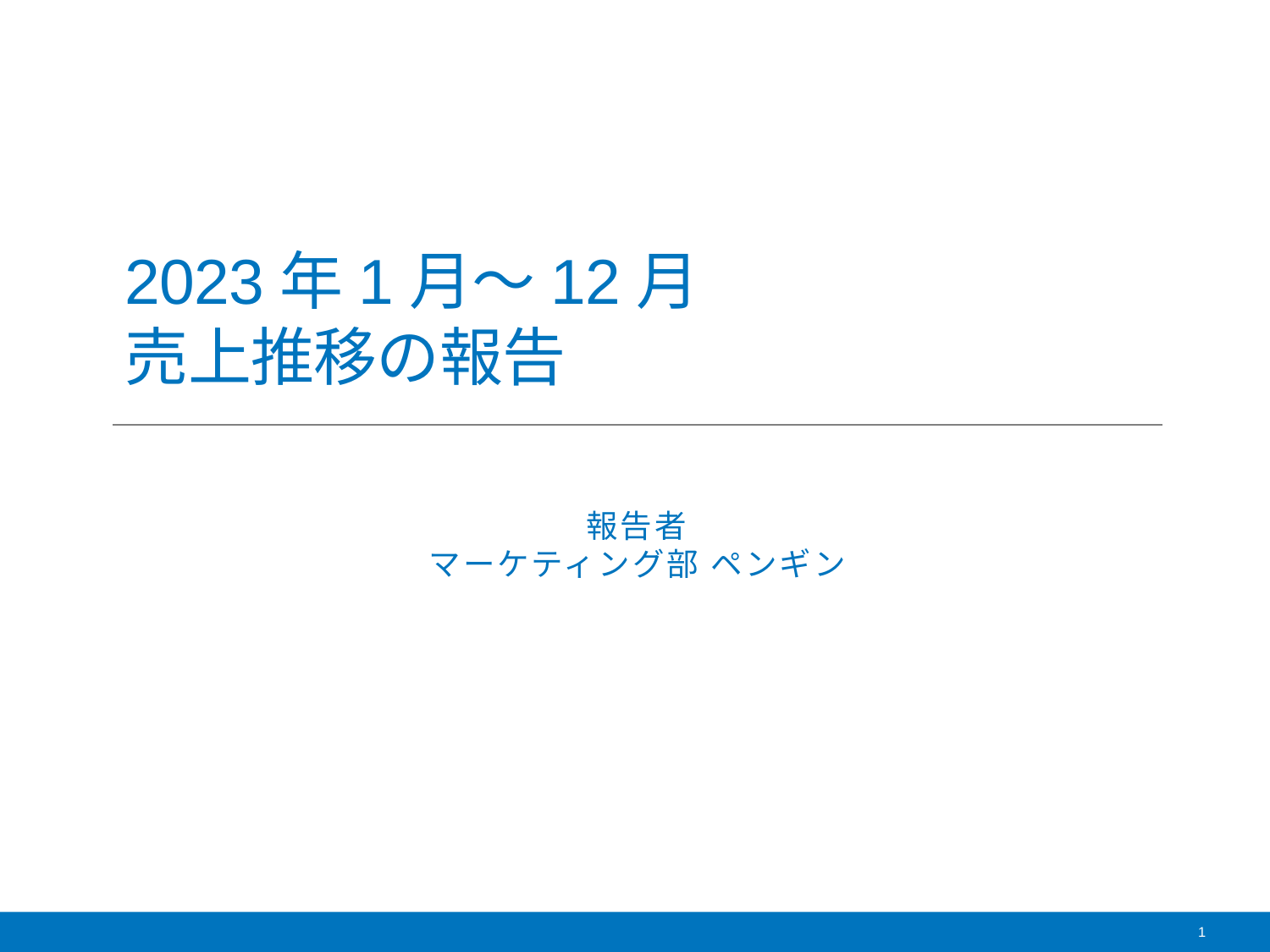

# 2023年1月～12月 売上推移の報告
報告者
マーケティング部 ペンギン
1